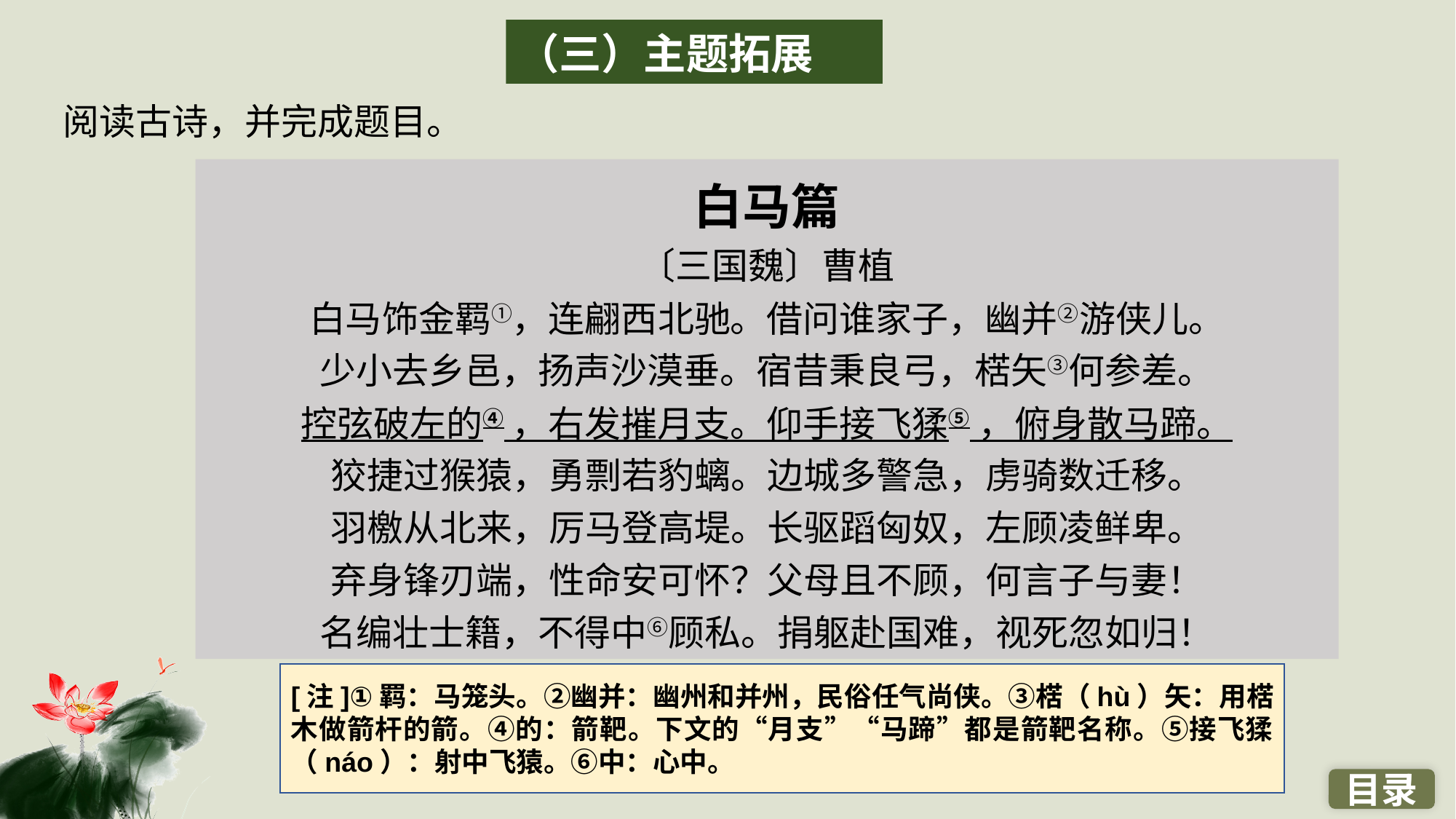

（三）主题拓展
阅读古诗，并完成题目。
白马篇
〔三国魏〕曹植
白马饰金羁①，连翩西北驰。借问谁家子，幽并②游侠儿。
少小去乡邑，扬声沙漠垂。宿昔秉良弓，楛矢③何参差。
控弦破左的④ ，右发摧月支。仰手接飞猱⑤ ，俯身散马蹄。
狡捷过猴猿，勇剽若豹螭。边城多警急，虏骑数迁移。
羽檄从北来，厉马登高堤。长驱蹈匈奴，左顾凌鲜卑。
弃身锋刃端，性命安可怀？父母且不顾，何言子与妻！
名编壮士籍，不得中⑥顾私。捐躯赴国难，视死忽如归！
[注]①羁：马笼头。②幽并：幽州和并州，民俗任气尚侠。③楛（hù）矢：用楛木做箭杆的箭。④的：箭靶。下文的“月支”“马蹄”都是箭靶名称。⑤接飞猱（náo）：射中飞猿。⑥中：心中。